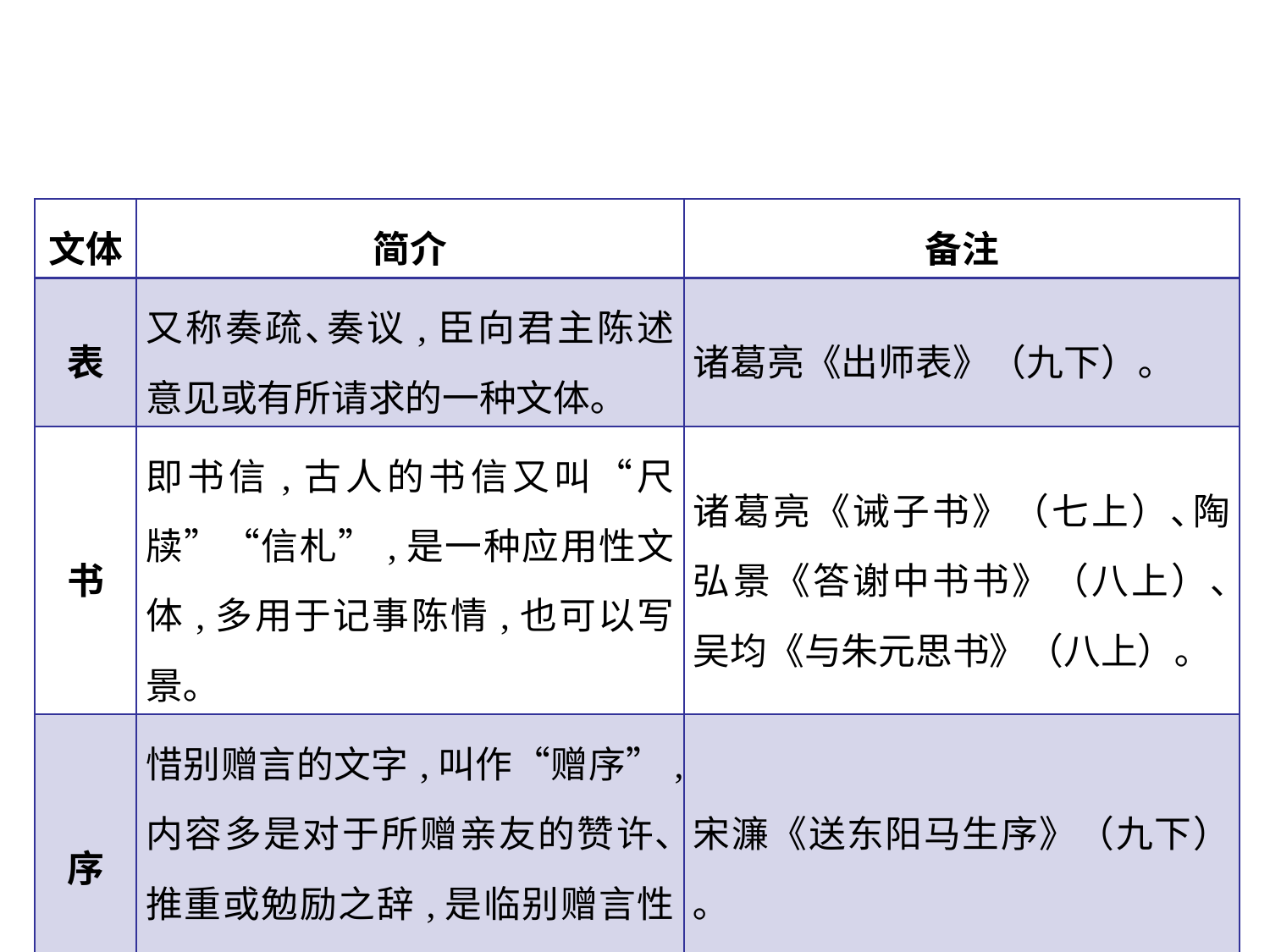

| 文体 | 简介 | 备注 |
| --- | --- | --- |
| 表 | 又称奏疏､奏议,臣向君主陈述意见或有所请求的一种文体｡ | 诸葛亮《出师表》（九下）｡ |
| 书 | 即书信,古人的书信又叫“尺牍”“信札”,是一种应用性文体,多用于记事陈情,也可以写景｡ | 诸葛亮《诫子书》（七上）､陶弘景《答谢中书书》（八上）､吴均《与朱元思书》（八上）｡ |
| 序 | 惜别赠言的文字,叫作“赠序”,内容多是对于所赠亲友的赞许､推重或勉励之辞,是临别赠言性质的文体｡ | 宋濂《送东阳马生序》（九下）｡ |